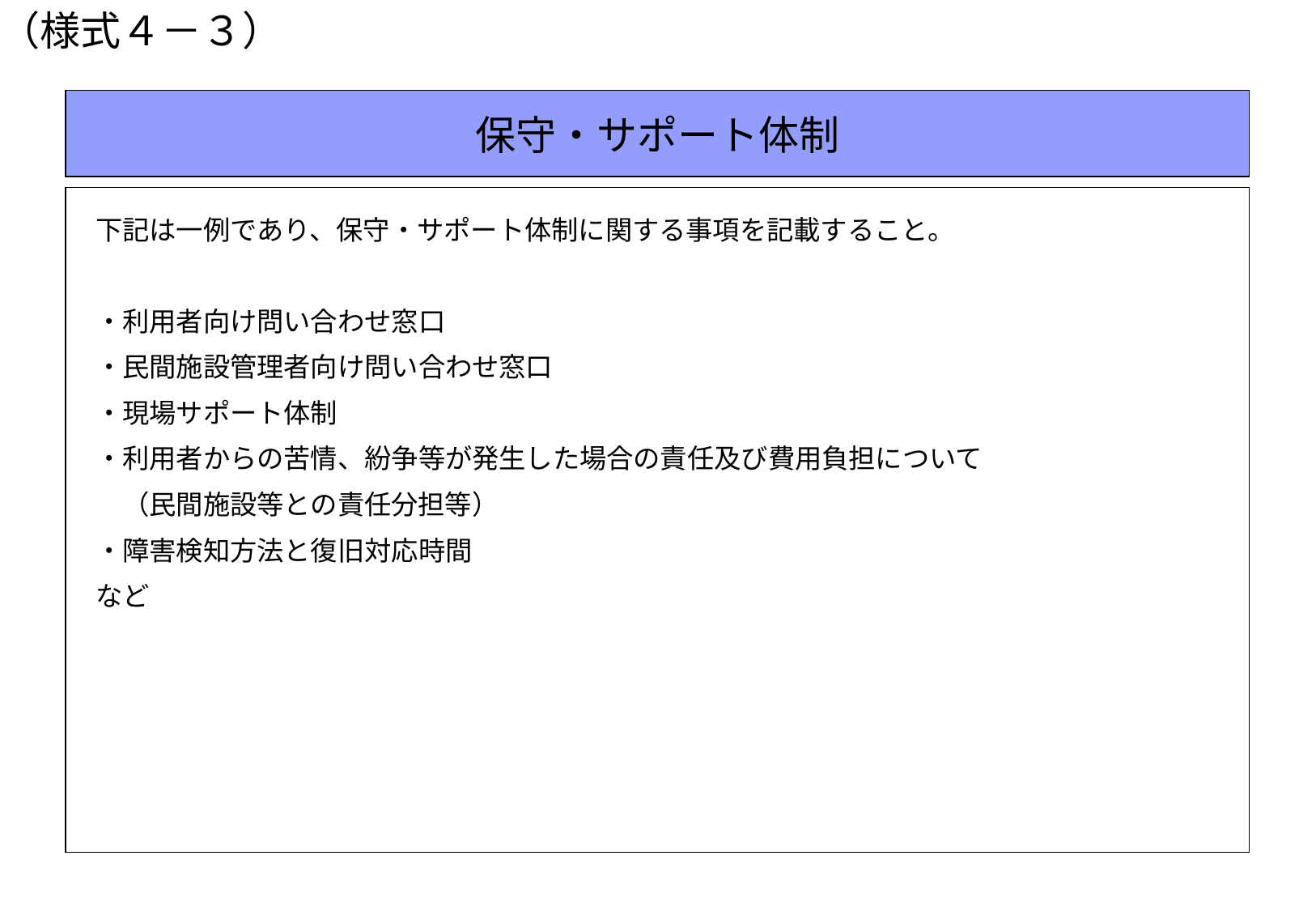

（様式４－３）

保守・サポート体制

下記は一例であり、保守・サポート体制に関する事項を記載すること。

・利用者向け問い合わせ窓口
・民間施設管理者向け問い合わせ窓口
・現場サポート体制
・利用者からの苦情、紛争等が発生した場合の責任及び費用負担について
　（民間施設等との責任分担等）
・障害検知方法と復旧対応時間
など